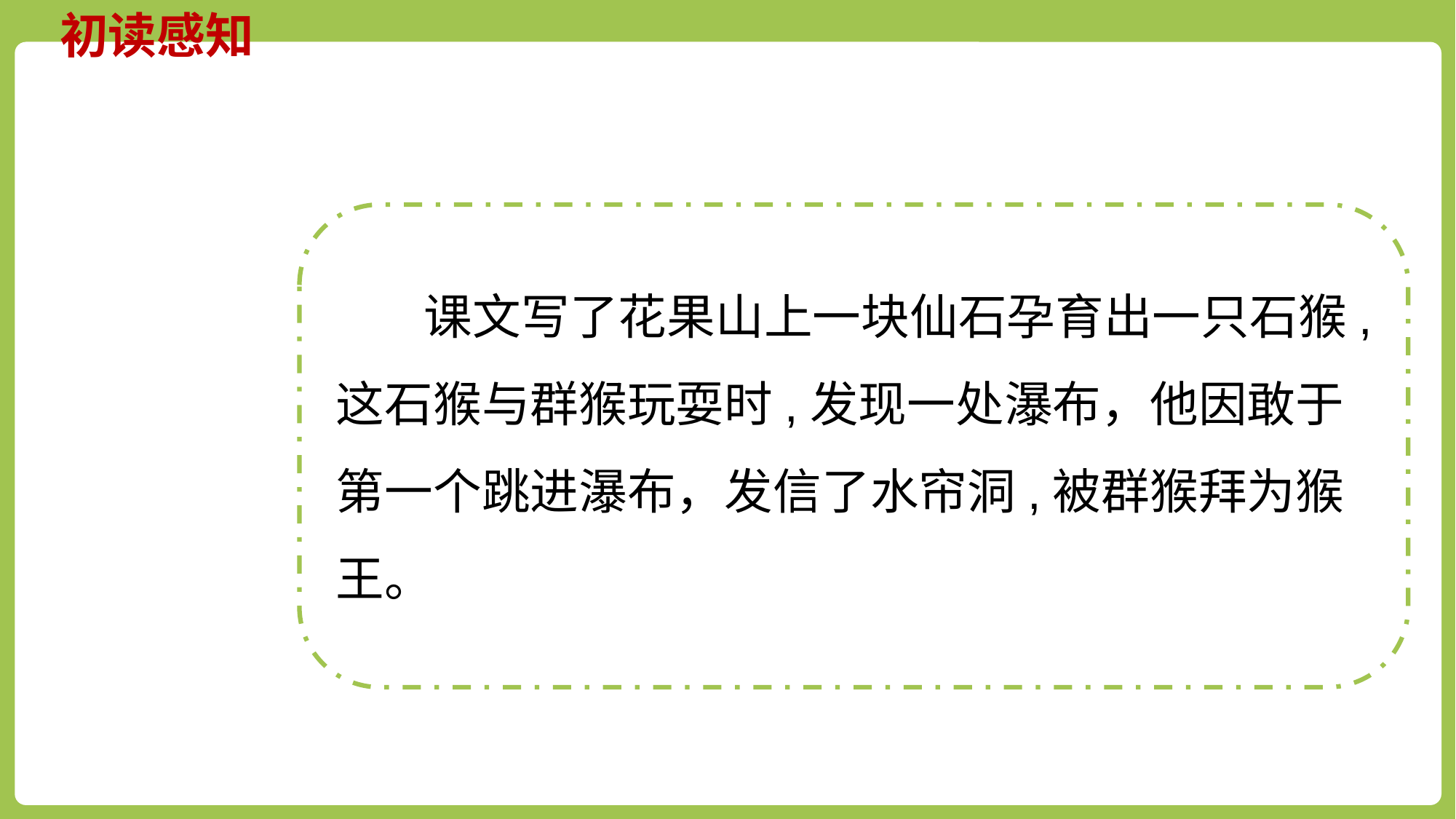

初读感知

  课文写了花果山上一块仙石孕育出一只石猴,这石猴与群猴玩耍时,发现一处瀑布，他因敢于第一个跳进瀑布，发信了水帘洞,被群猴拜为猴王。